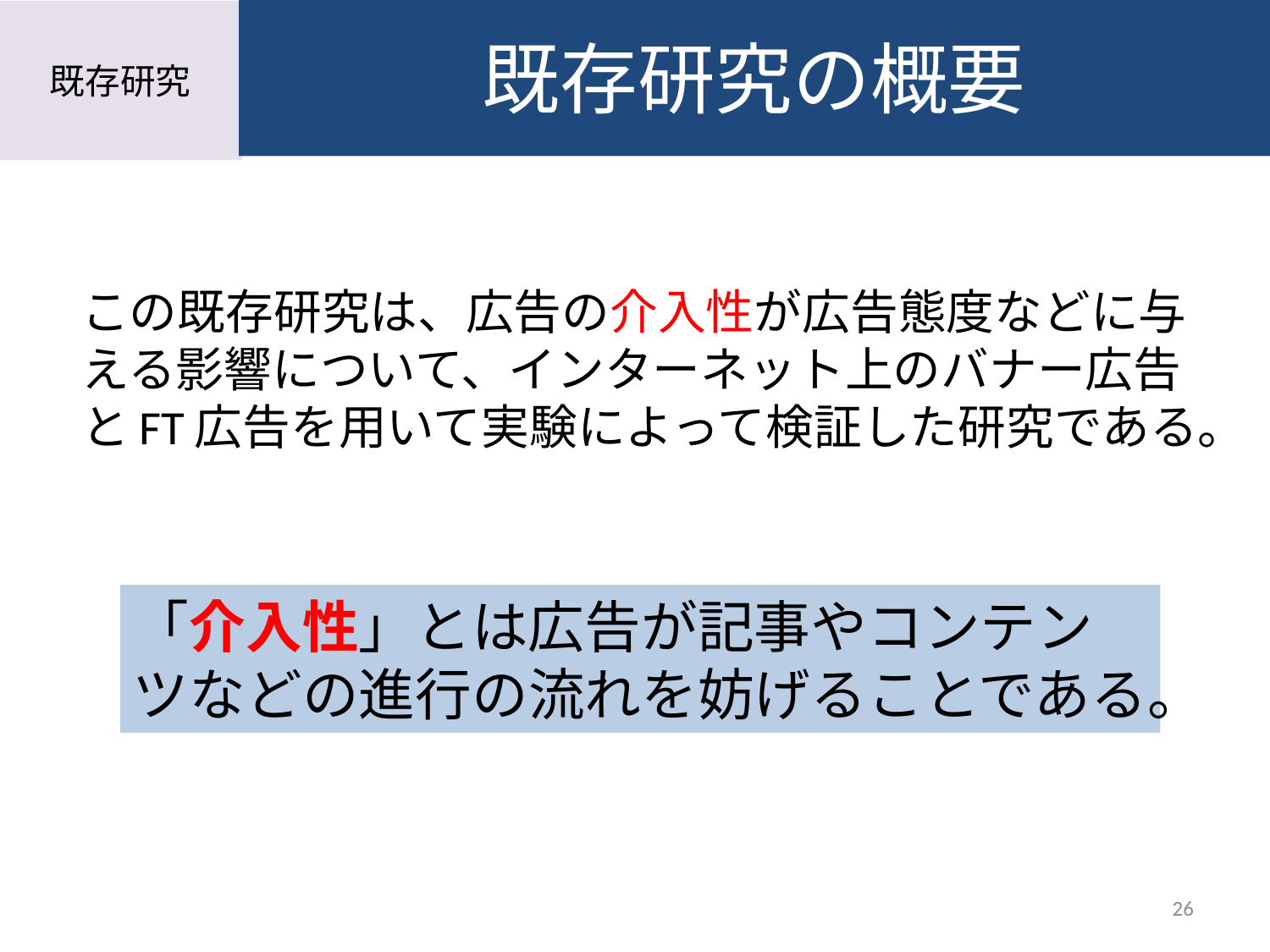

既存研究の概要
既存研究
この既存研究は、広告の介入性が広告態度などに与える影響について、インターネット上のバナー広告とFT広告を用いて実験によって検証した研究である。
「介入性」とは広告が記事やコンテンツなどの進行の流れを妨げることである。
26